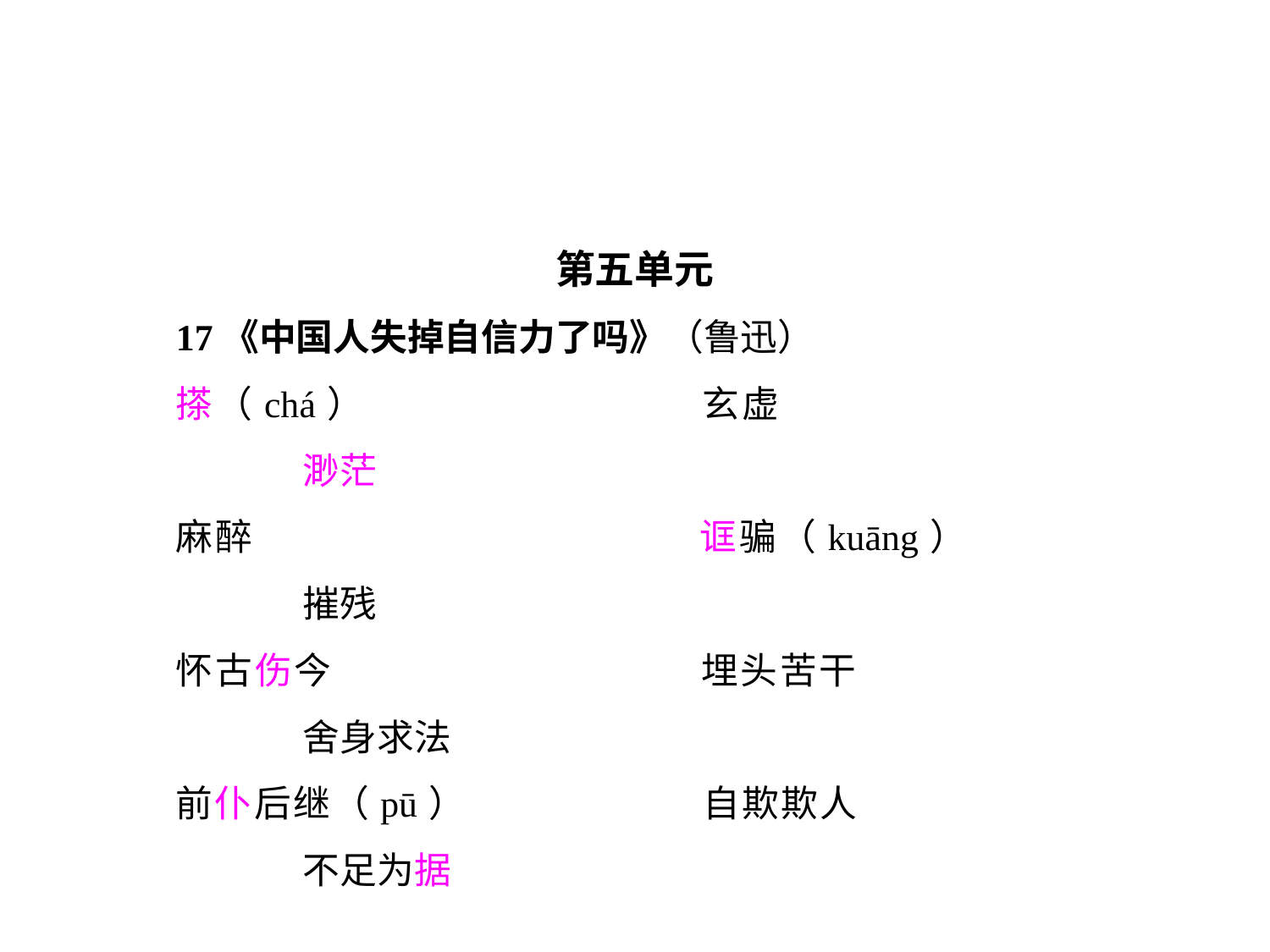

第五单元
17《中国人失掉自信力了吗》（鲁迅）
搽（chá）			玄虚				渺茫
麻醉				诓骗（kuāng）		摧残
怀古伤今			埋头苦干			舍身求法
前仆后继（pū）		自欺欺人			不足为据